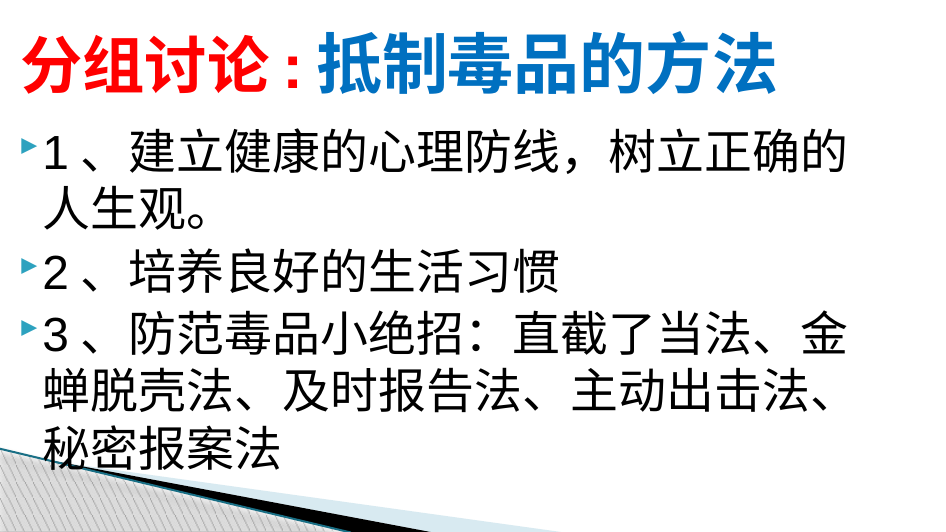

# 分组讨论:抵制毒品的方法
1、建立健康的心理防线，树立正确的人生观。
2、培养良好的生活习惯
3、防范毒品小绝招：直截了当法、金蝉脱壳法、及时报告法、主动出击法、秘密报案法